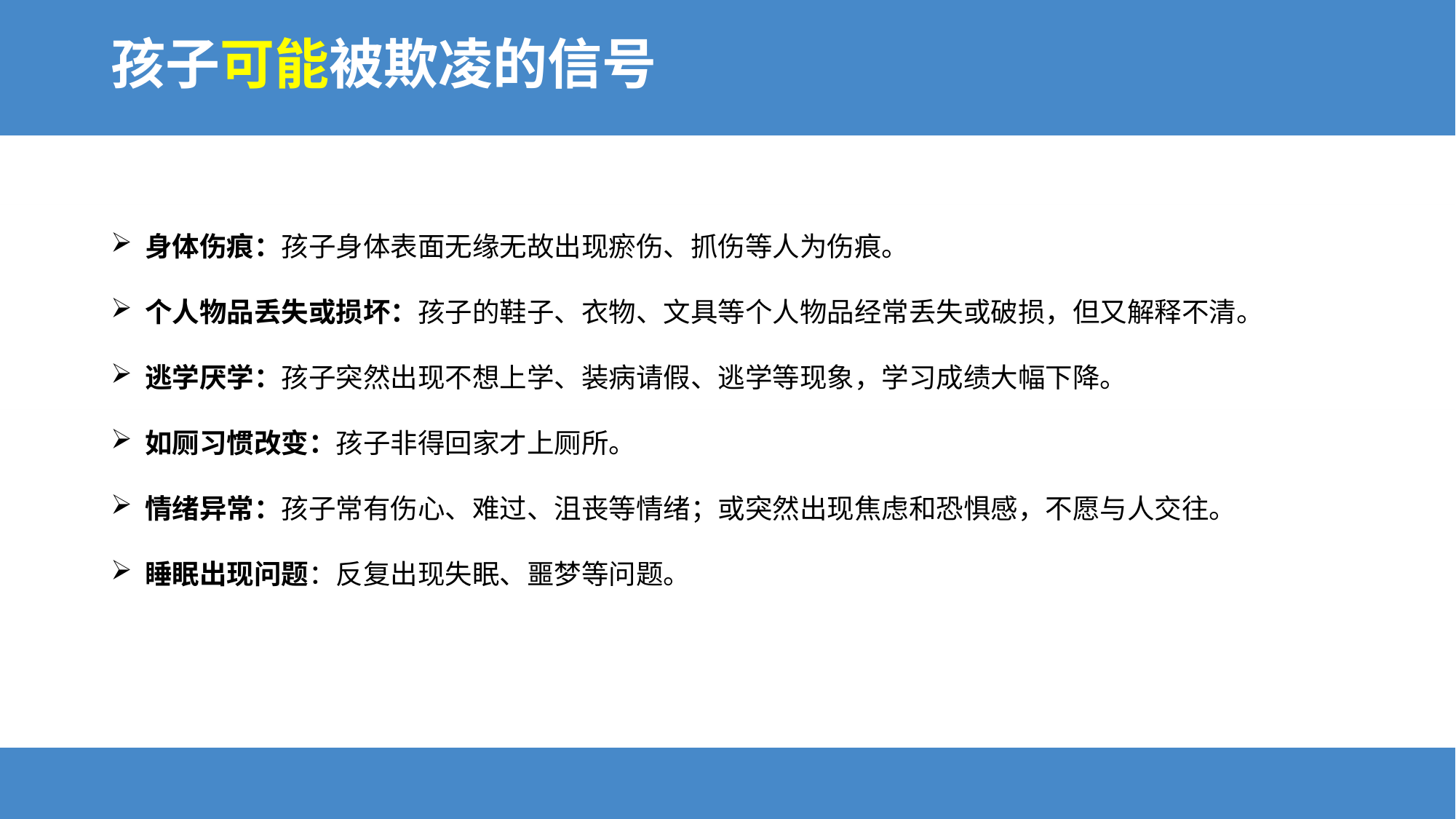

# 孩子可能被欺凌的信号
身体伤痕：孩子身体表面无缘无故出现瘀伤、抓伤等人为伤痕。
个人物品丢失或损坏：孩子的鞋子、衣物、文具等个人物品经常丢失或破损，但又解释不清。
逃学厌学：孩子突然出现不想上学、装病请假、逃学等现象，学习成绩大幅下降。
如厕习惯改变：孩子非得回家才上厕所。
情绪异常：孩子常有伤心、难过、沮丧等情绪；或突然出现焦虑和恐惧感，不愿与人交往。
睡眠出现问题：反复出现失眠、噩梦等问题。